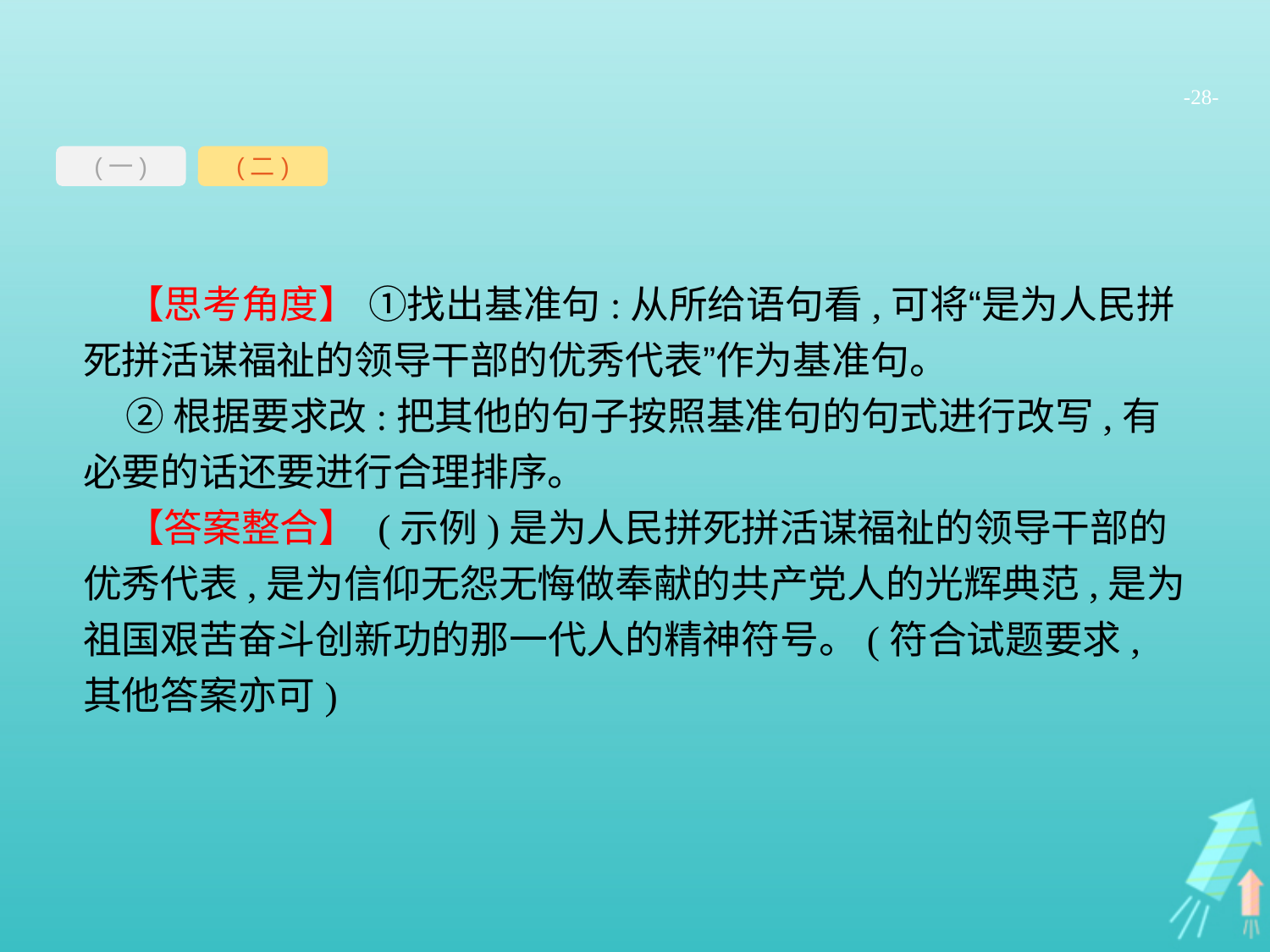

-28-
(一)
(二)
【思考角度】 ①找出基准句:从所给语句看,可将“是为人民拼死拼活谋福祉的领导干部的优秀代表”作为基准句。
②根据要求改:把其他的句子按照基准句的句式进行改写,有必要的话还要进行合理排序。
【答案整合】 (示例)是为人民拼死拼活谋福祉的领导干部的优秀代表,是为信仰无怨无悔做奉献的共产党人的光辉典范,是为祖国艰苦奋斗创新功的那一代人的精神符号。(符合试题要求,其他答案亦可)